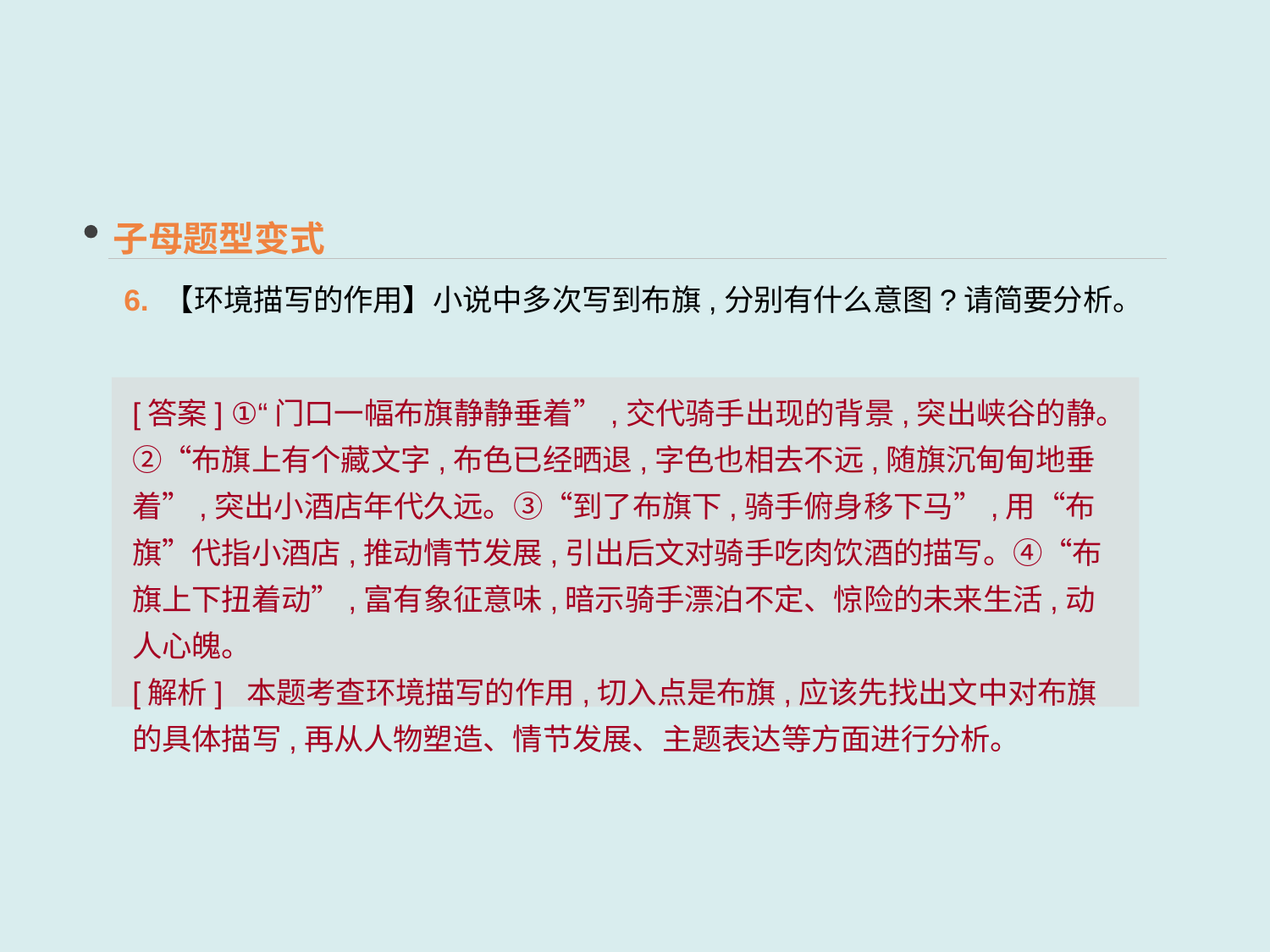

子母题型变式

6. 【环境描写的作用】小说中多次写到布旗,分别有什么意图?请简要分析。

[答案] ①“门口一幅布旗静静垂着”,交代骑手出现的背景,突出峡谷的静。②“布旗上有个藏文字,布色已经晒退,字色也相去不远,随旗沉甸甸地垂着”,突出小酒店年代久远。③“到了布旗下,骑手俯身移下马”,用“布旗”代指小酒店,推动情节发展,引出后文对骑手吃肉饮酒的描写。④“布旗上下扭着动”,富有象征意味,暗示骑手漂泊不定、惊险的未来生活,动人心魄。
[解析]  本题考查环境描写的作用,切入点是布旗,应该先找出文中对布旗的具体描写,再从人物塑造、情节发展、主题表达等方面进行分析。